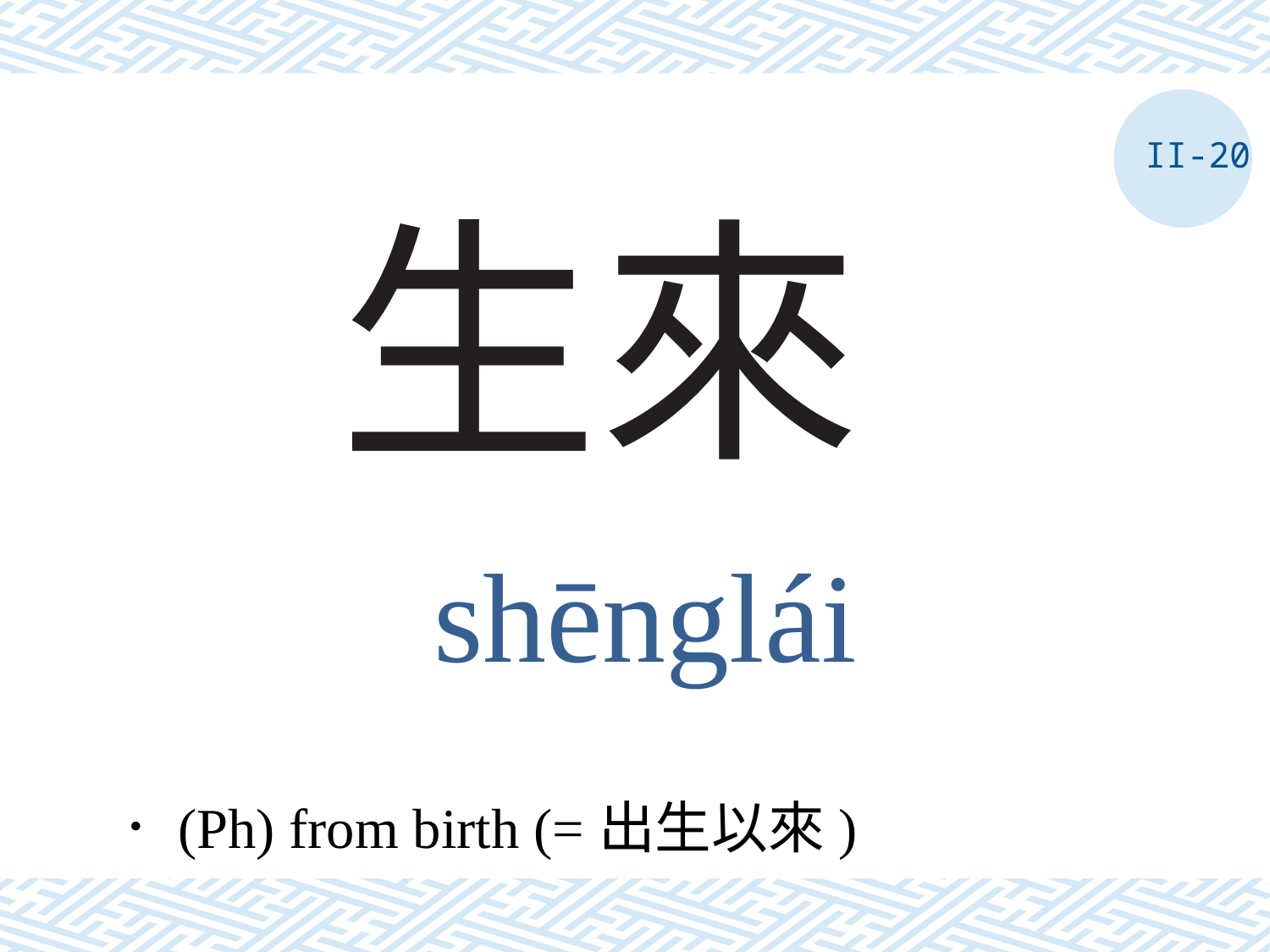

II-20

# 生來
shēnglái
．(Ph) from birth (=出生以來)